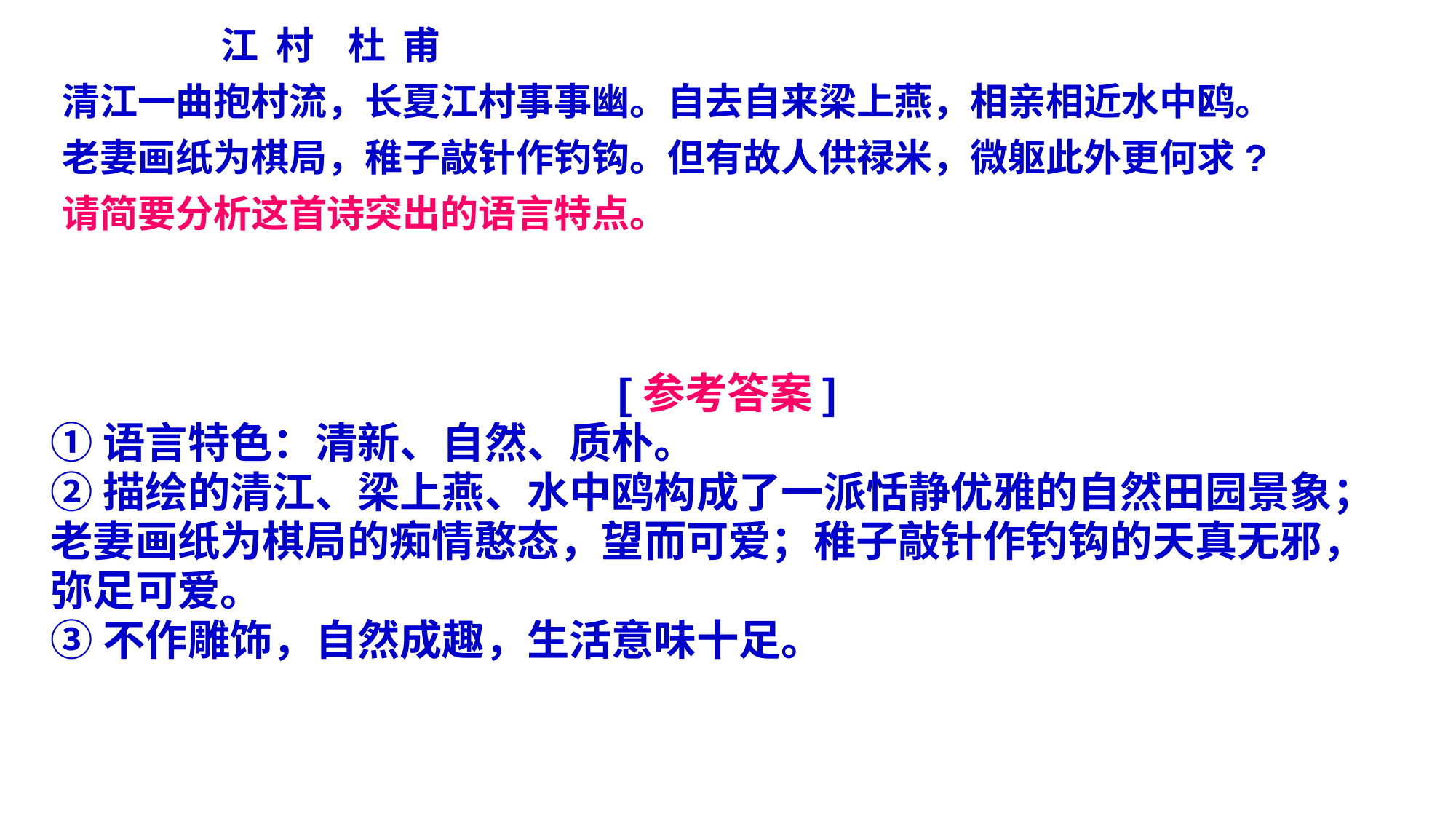

江  村    杜  甫
清江一曲抱村流，长夏江村事事幽。自去自来梁上燕，相亲相近水中鸥。
老妻画纸为棋局，稚子敲针作钓钩。但有故人供禄米，微躯此外更何求?
请简要分析这首诗突出的语言特点。
[参考答案]
①语言特色：清新、自然、质朴。
②描绘的清江、梁上燕、水中鸥构成了一派恬静优雅的自然田园景象；
老妻画纸为棋局的痴情憨态，望而可爱；稚子敲针作钓钩的天真无邪，
弥足可爱。
③不作雕饰，自然成趣，生活意味十足。